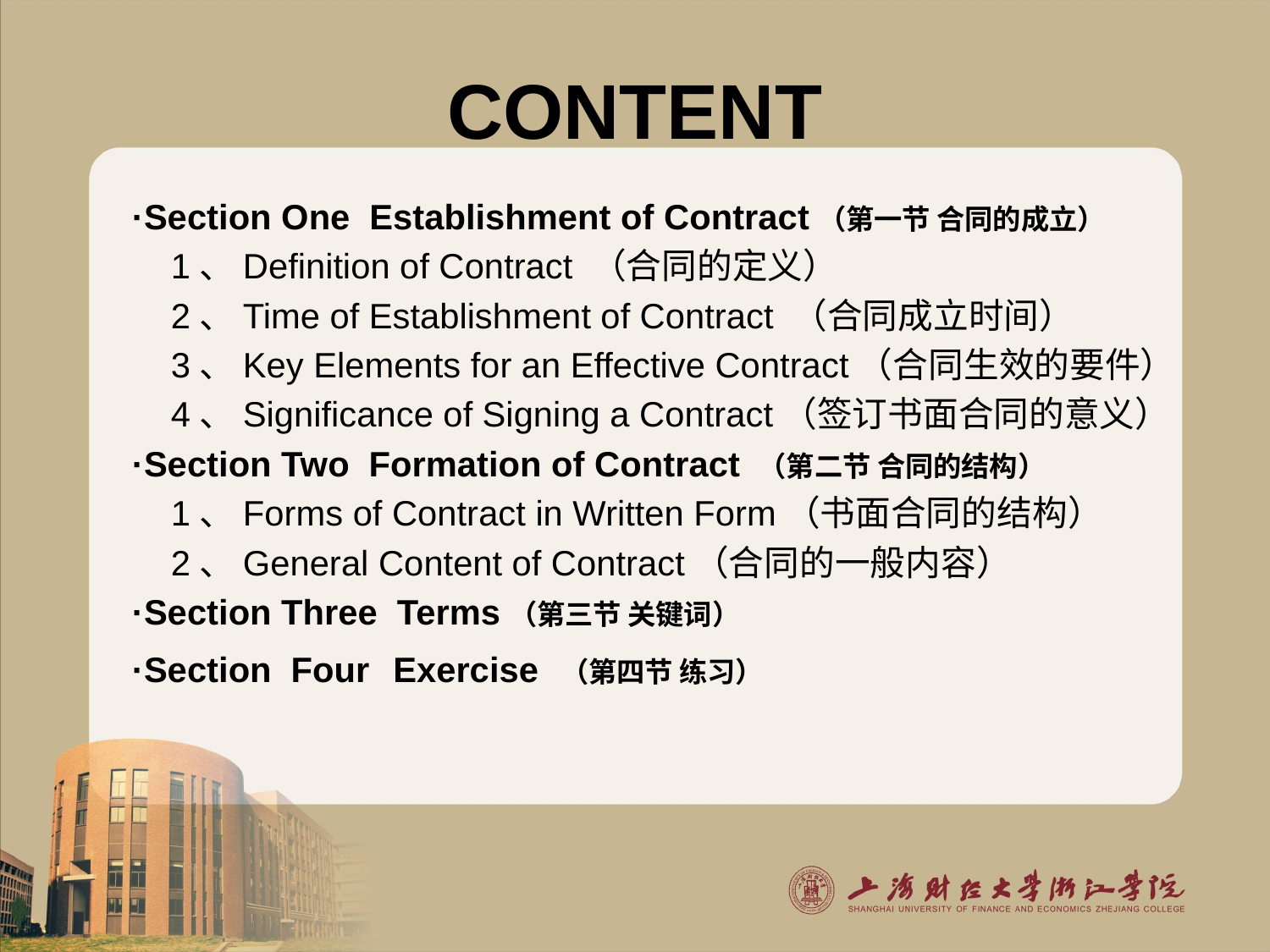

# CONTENT
·Section One  Establishment of Contract（第一节 合同的成立）
    1、Definition of Contract （合同的定义）
    2、Time of Establishment of Contract （合同成立时间）
    3、Key Elements for an Effective Contract（合同生效的要件）
    4、Significance of Signing a Contract（签订书面合同的意义）
·Section Two  Formation of Contract （第二节 合同的结构）
    1、Forms of Contract in Written Form（书面合同的结构）
    2、General Content of Contract（合同的一般内容）
·Section Three  Terms（第三节 关键词）
·Section  Four  Exercise （第四节 练习）